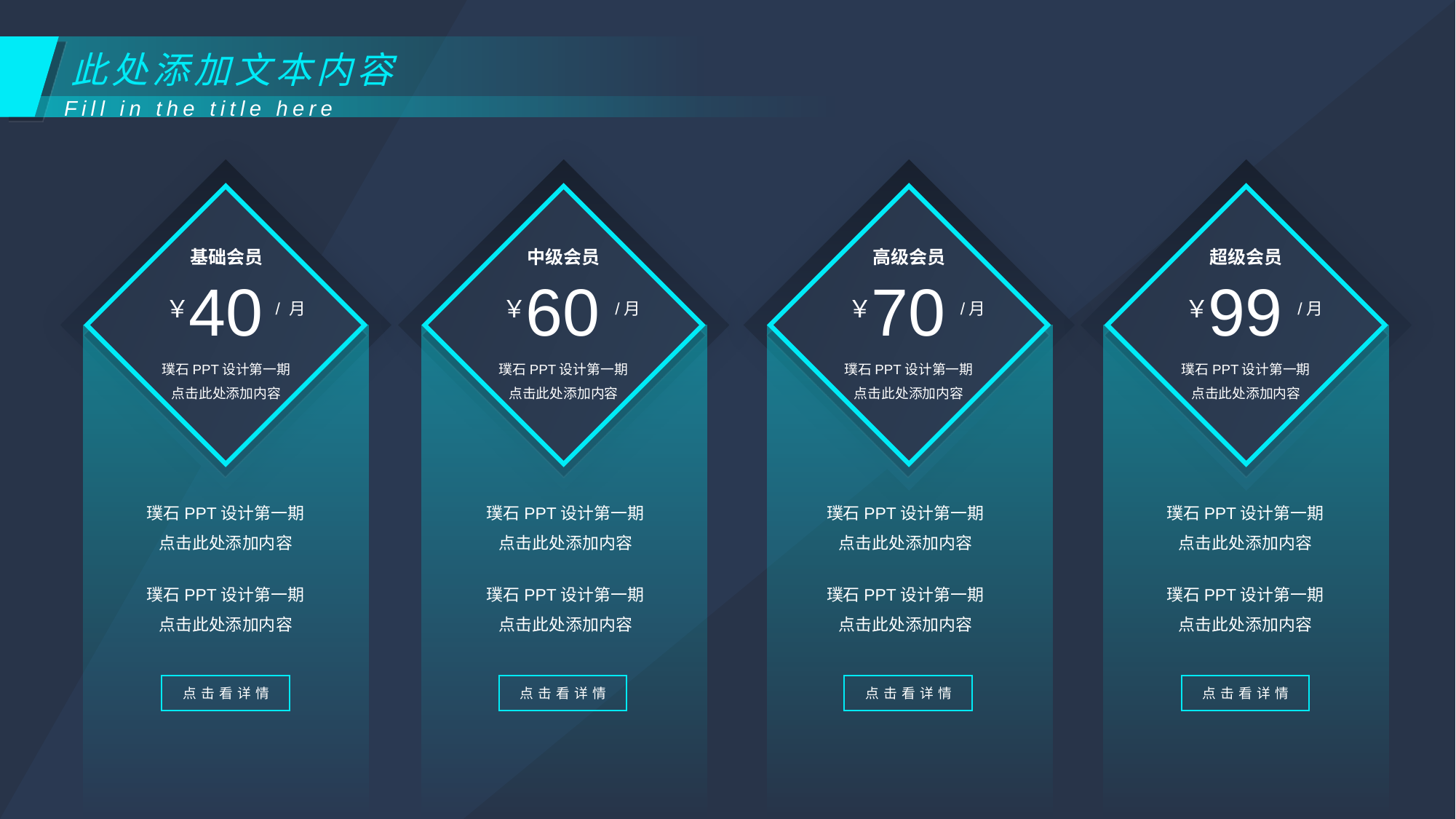

此处添加文本内容
Fill in the title here

基础会员
中级会员
高级会员
超级会员
40
60
70
99
￥
￥
￥
￥
/ 月
/月
/月
/月

璞石PPT设计第一期
点击此处添加内容
璞石PPT设计第一期
点击此处添加内容
璞石PPT设计第一期
点击此处添加内容
璞石PPT设计第一期
点击此处添加内容
璞石PPT设计第一期
点击此处添加内容
璞石PPT设计第一期
点击此处添加内容
璞石PPT设计第一期
点击此处添加内容
璞石PPT设计第一期
点击此处添加内容
璞石PPT设计第一期
点击此处添加内容
璞石PPT设计第一期
点击此处添加内容
璞石PPT设计第一期
点击此处添加内容
璞石PPT设计第一期
点击此处添加内容

点击看详情
点击看详情
点击看详情
点击看详情